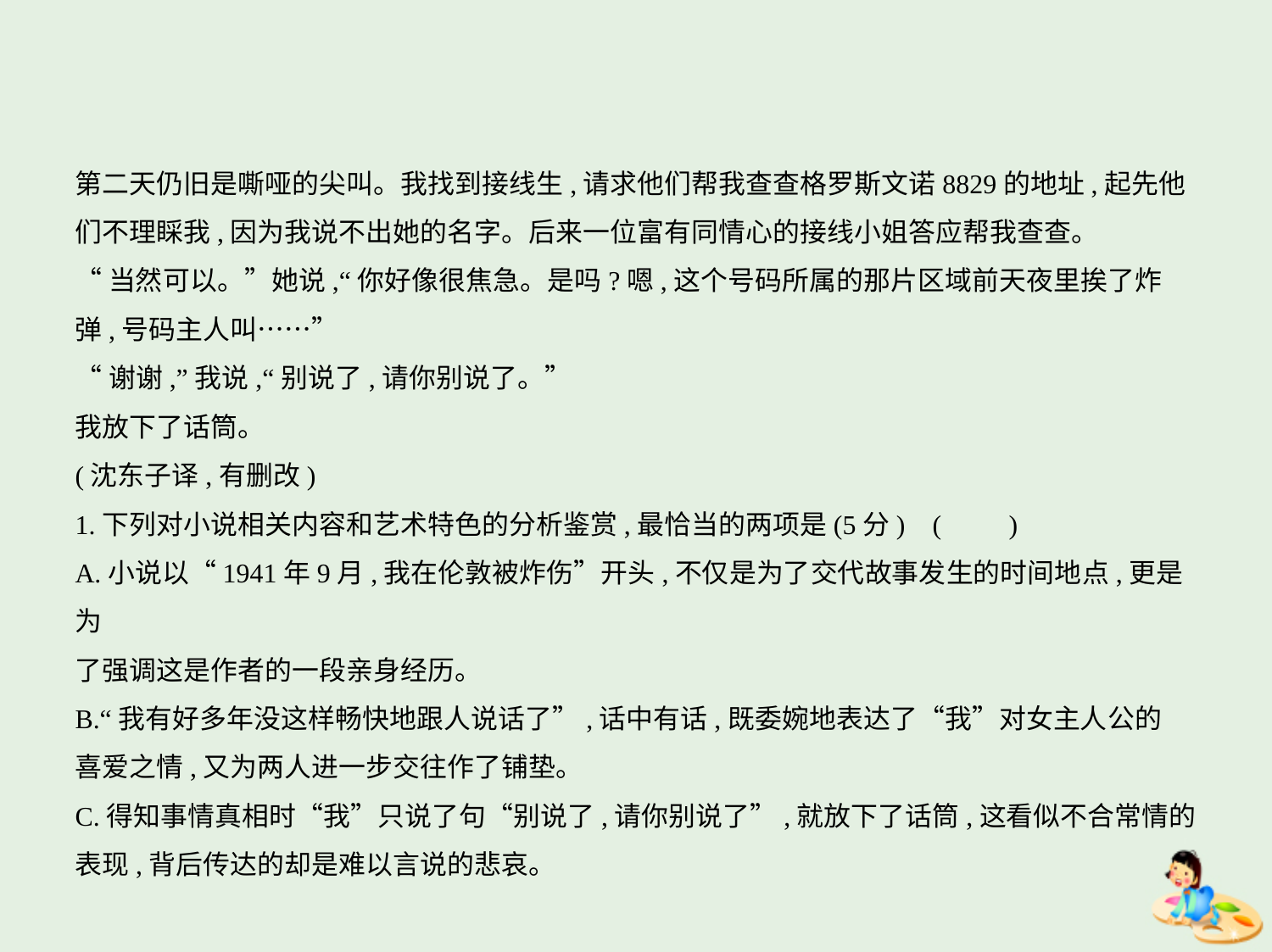

第二天仍旧是嘶哑的尖叫。我找到接线生,请求他们帮我查查格罗斯文诺8829的地址,起先他
们不理睬我,因为我说不出她的名字。后来一位富有同情心的接线小姐答应帮我查查。
“当然可以。”她说,“你好像很焦急。是吗?嗯,这个号码所属的那片区域前天夜里挨了炸
弹,号码主人叫……”
“谢谢,”我说,“别说了,请你别说了。”
我放下了话筒。
(沈东子译,有删改)
1.下列对小说相关内容和艺术特色的分析鉴赏,最恰当的两项是(5分) (　　)
A.小说以“1941年9月,我在伦敦被炸伤”开头,不仅是为了交代故事发生的时间地点,更是为
了强调这是作者的一段亲身经历。
B.“我有好多年没这样畅快地跟人说话了”,话中有话,既委婉地表达了“我”对女主人公的
喜爱之情,又为两人进一步交往作了铺垫。
C.得知事情真相时“我”只说了句“别说了,请你别说了”,就放下了话筒,这看似不合常情的
表现,背后传达的却是难以言说的悲哀。